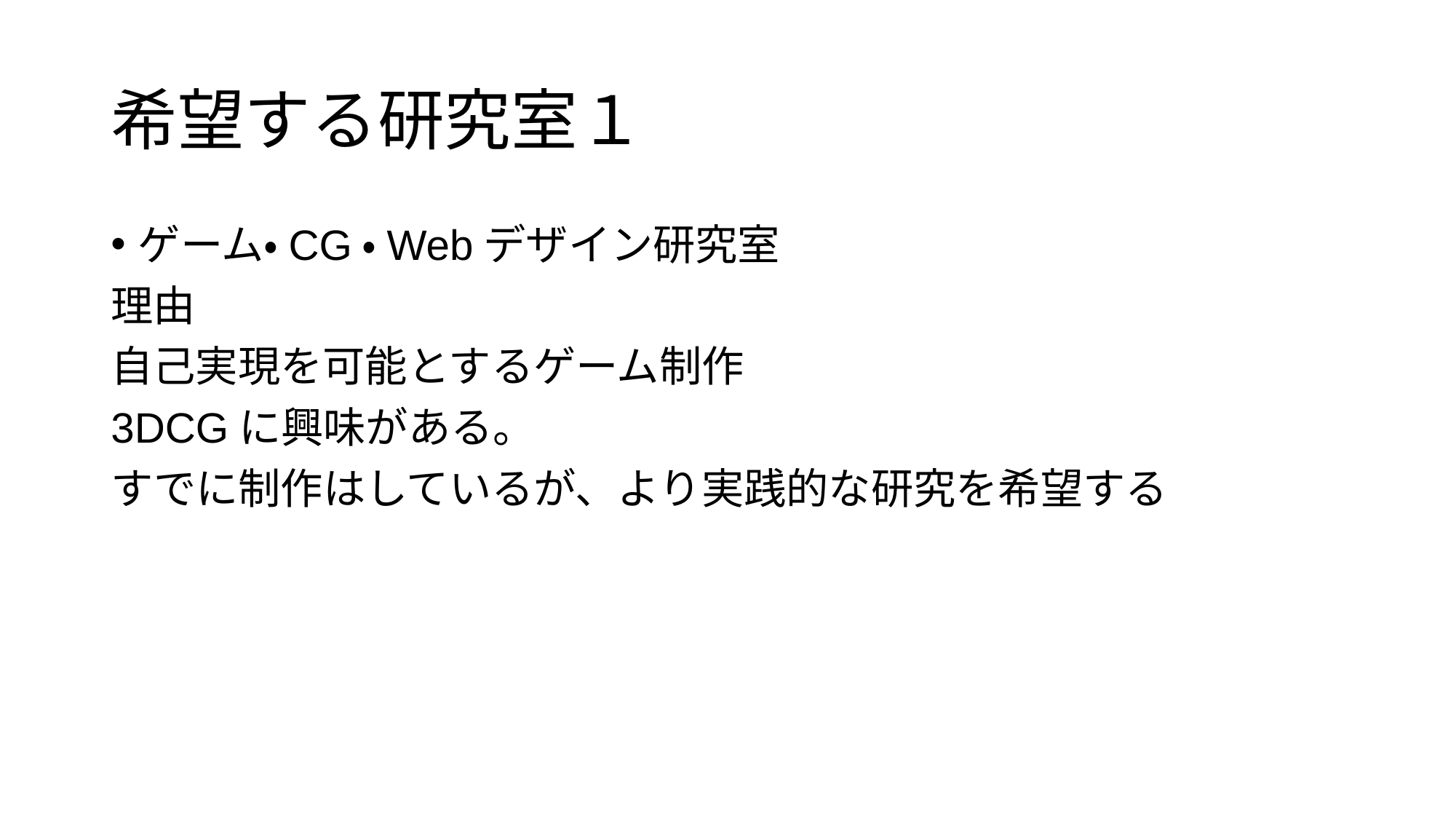

# 希望する研究室１
ゲーム・CG・Webデザイン研究室
理由
自己実現を可能とするゲーム制作
3DCGに興味がある。
すでに制作はしているが、より実践的な研究を希望する